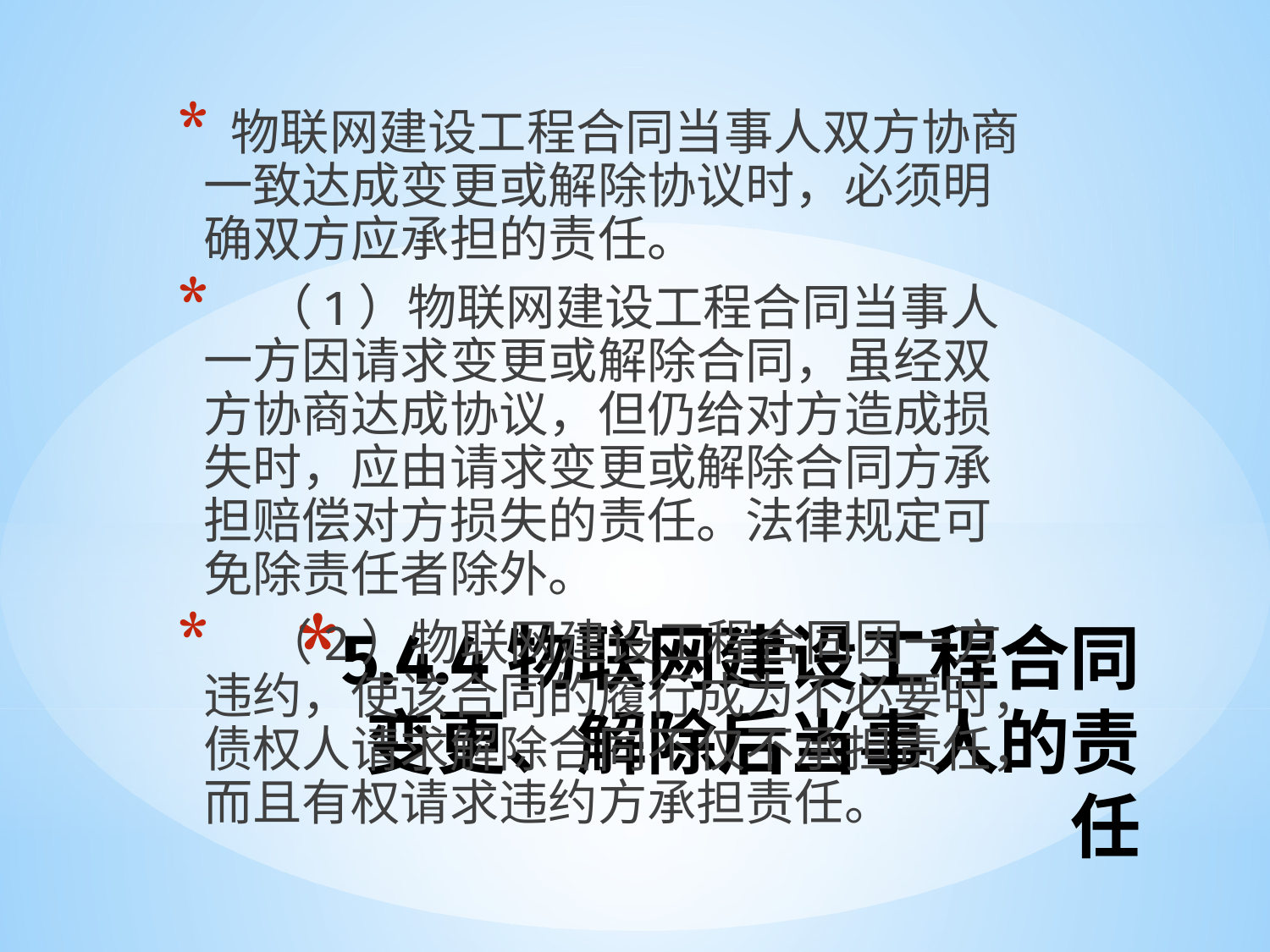

物联网建设工程合同当事人双方协商一致达成变更或解除协议时，必须明确双方应承担的责任。
    （1）物联网建设工程合同当事人一方因请求变更或解除合同，虽经双方协商达成协议，但仍给对方造成损失时，应由请求变更或解除合同方承担赔偿对方损失的责任。法律规定可免除责任者除外。
    （2）物联网建设工程合同因一方违约，使该合同的履行成为不必要时，债权人请求解除合同不仅不承担责任，而且有权请求违约方承担责任。
# 5.4.4物联网建设工程合同变更、解除后当事人的责任